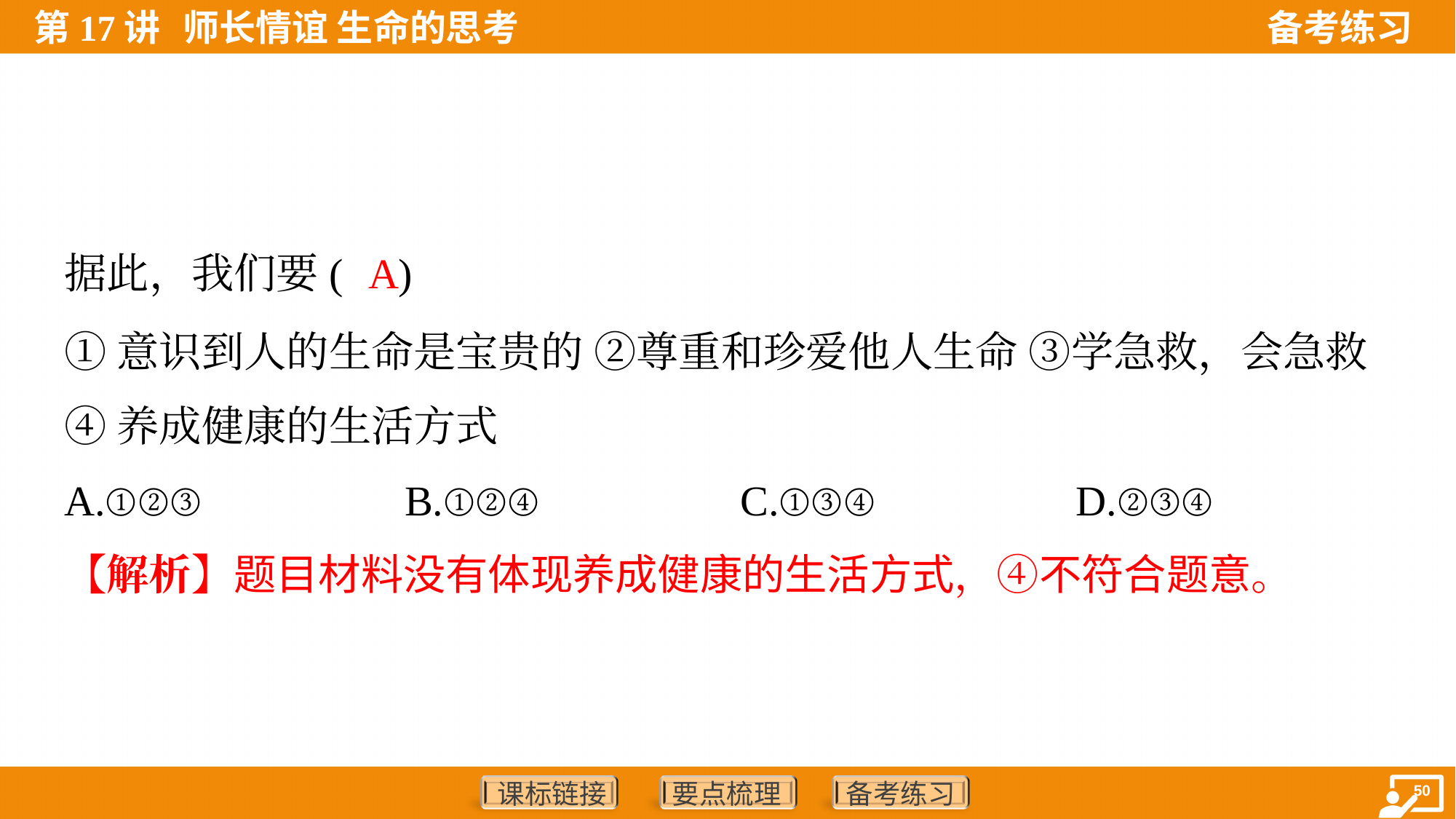

A
据此，我们要(     )
①意识到人的生命是宝贵的 ②尊重和珍爱他人生命 ③学急救，会急救
④养成健康的生活方式
A.①②③	B.①②④	C.①③④	D.②③④
【解析】题目材料没有体现养成健康的生活方式，④不符合题意。